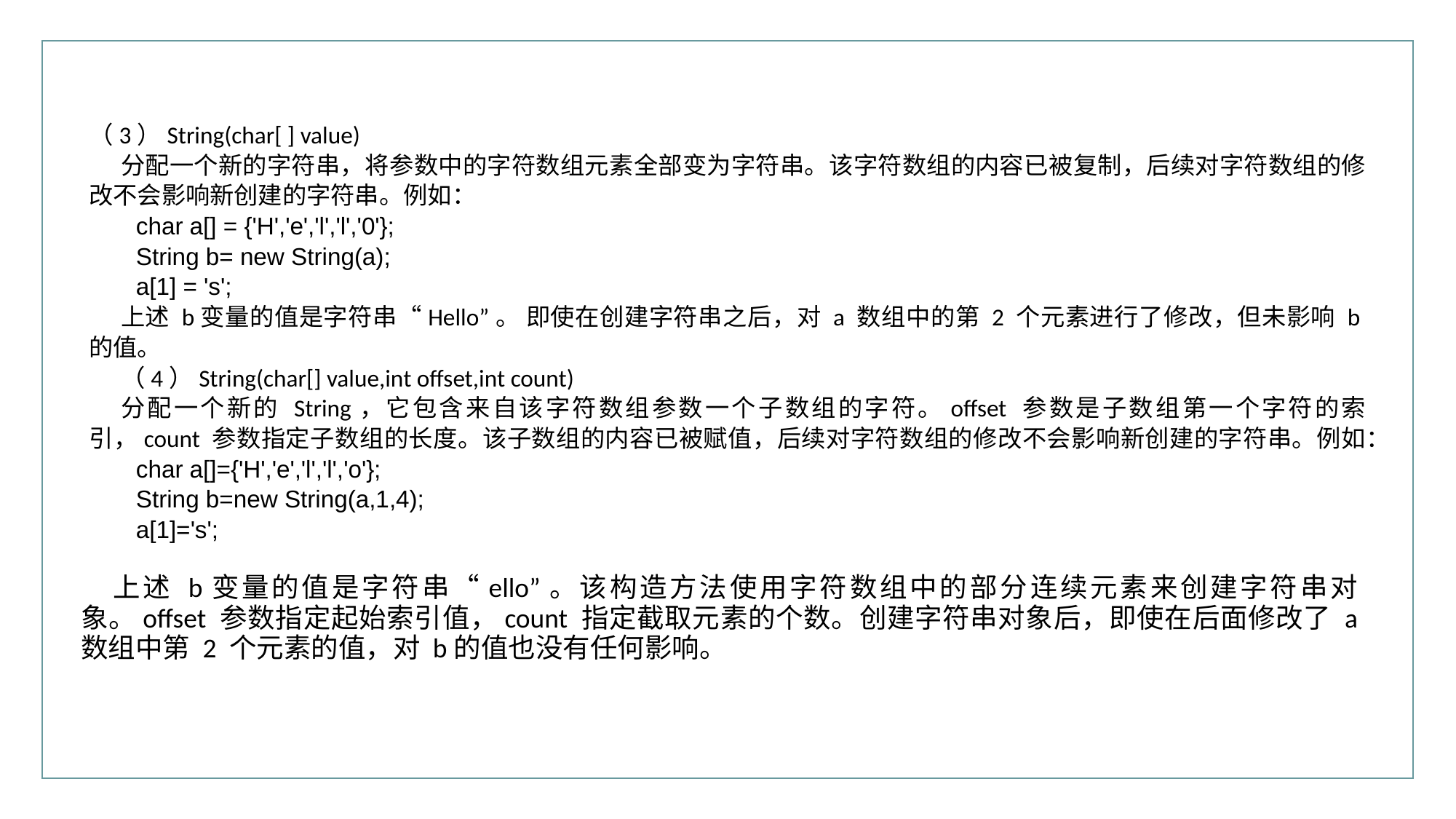

（3）String(char[ ] value)
分配一个新的字符串，将参数中的字符数组元素全部变为字符串。该字符数组的内容已被复制，后续对字符数组的修改不会影响新创建的字符串。例如：
char a[] = {'H','e','l','l','0'};
String b= new String(a);
a[1] = 's';
上述 b变量的值是字符串“Hello”。 即使在创建字符串之后，对 a 数组中的第 2 个元素进行了修改，但未影响 b的值。
（4）String(char[] value,int offset,int count)
分配一个新的 String，它包含来自该字符数组参数一个子数组的字符。offset 参数是子数组第一个字符的索引，count 参数指定子数组的长度。该子数组的内容已被赋值，后续对字符数组的修改不会影响新创建的字符串。例如：
char a[]={'H','e','l','l','o'};
String b=new String(a,1,4);
a[1]='s';
上述 b变量的值是字符串“ello”。该构造方法使用字符数组中的部分连续元素来创建字符串对象。offset 参数指定起始索引值，count 指定截取元素的个数。创建字符串对象后，即使在后面修改了 a 数组中第 2 个元素的值，对 b的值也没有任何影响。